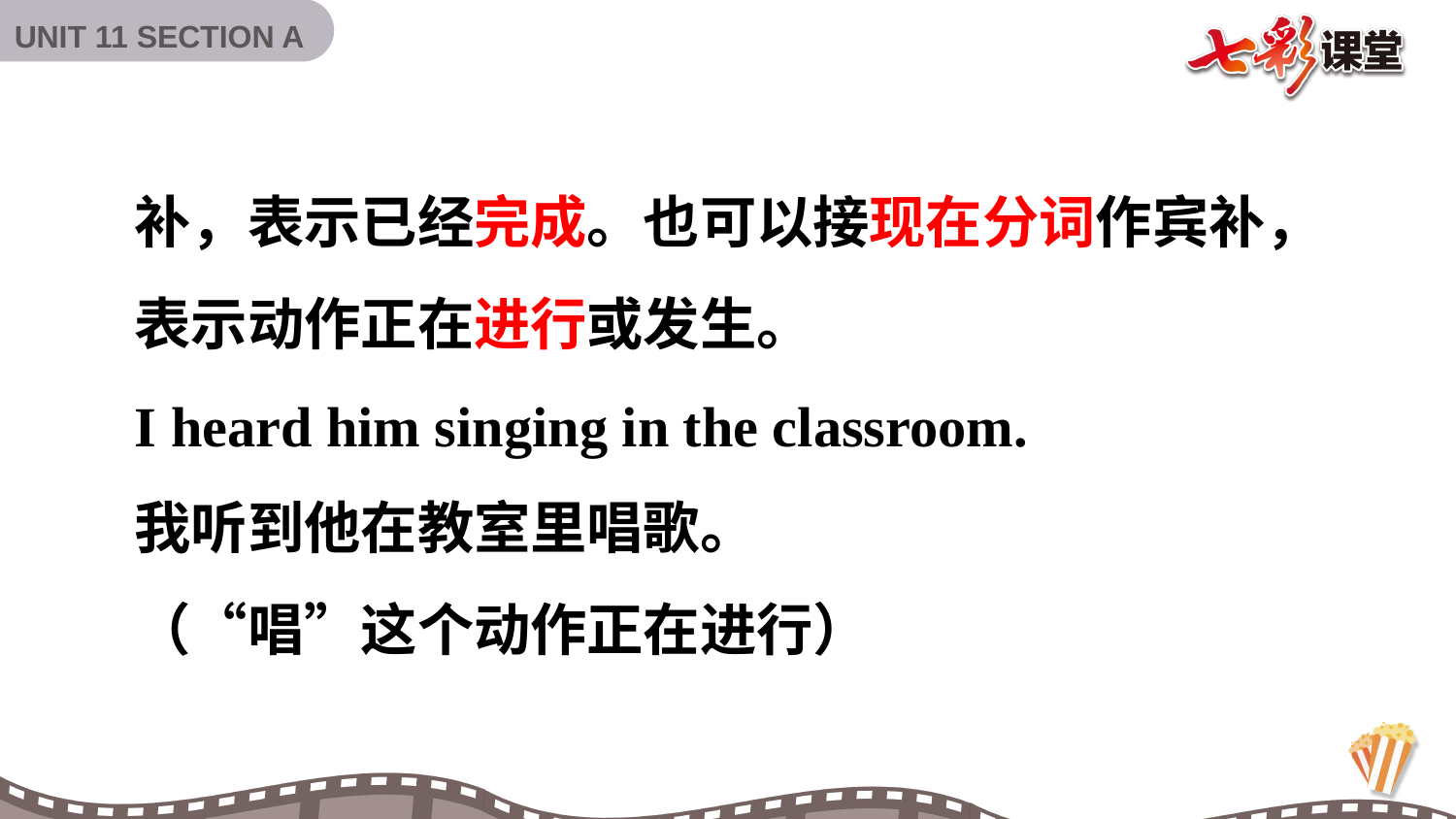

补，表示已经完成。也可以接现在分词作宾补，表示动作正在进行或发生。
I heard him singing in the classroom.
我听到他在教室里唱歌。
（“唱”这个动作正在进行）